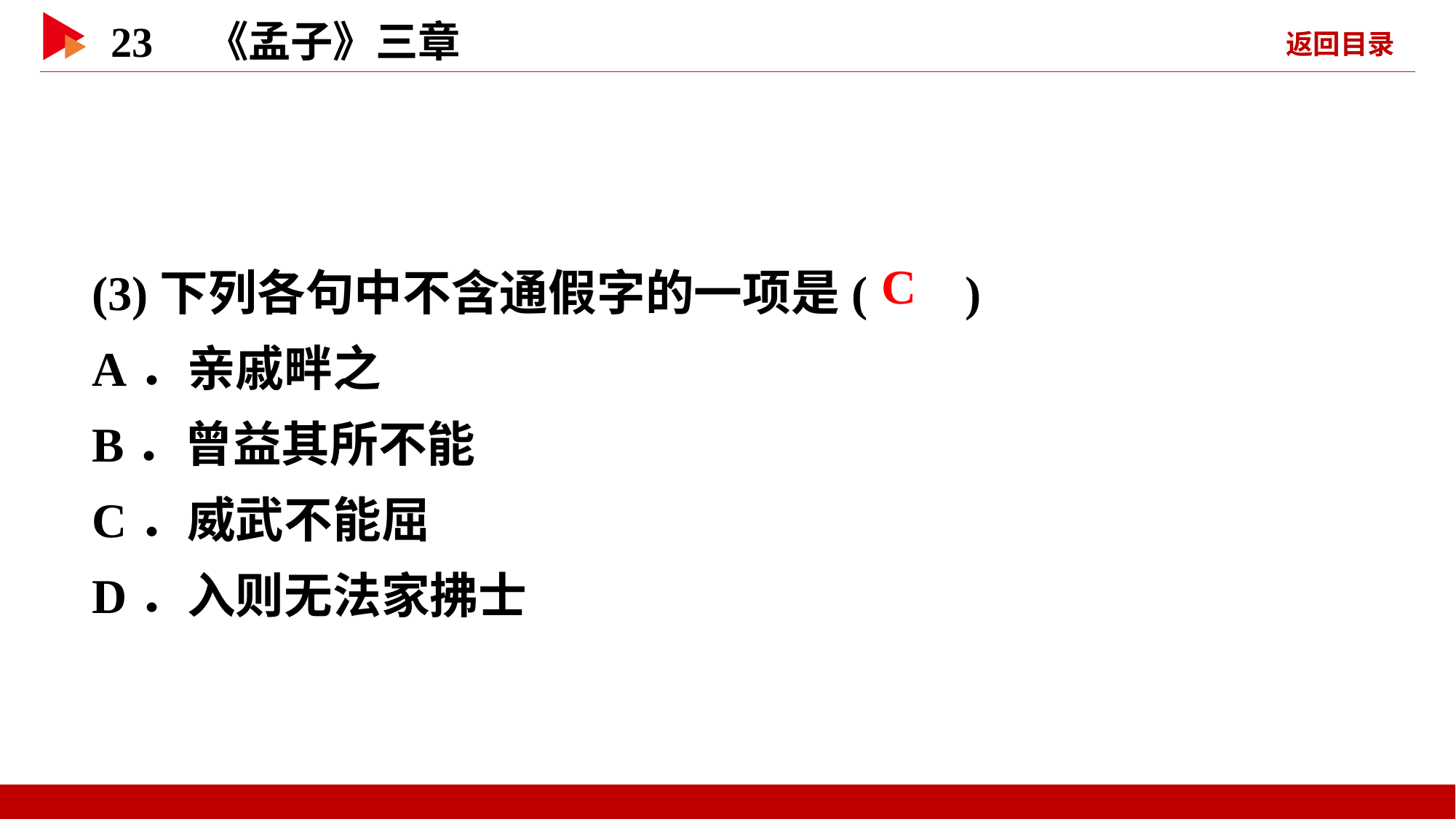

(3)下列各句中不含通假字的一项是(        )
A．亲戚畔之
B．曾益其所不能
C．威武不能屈
D．入则无法家拂士
   C